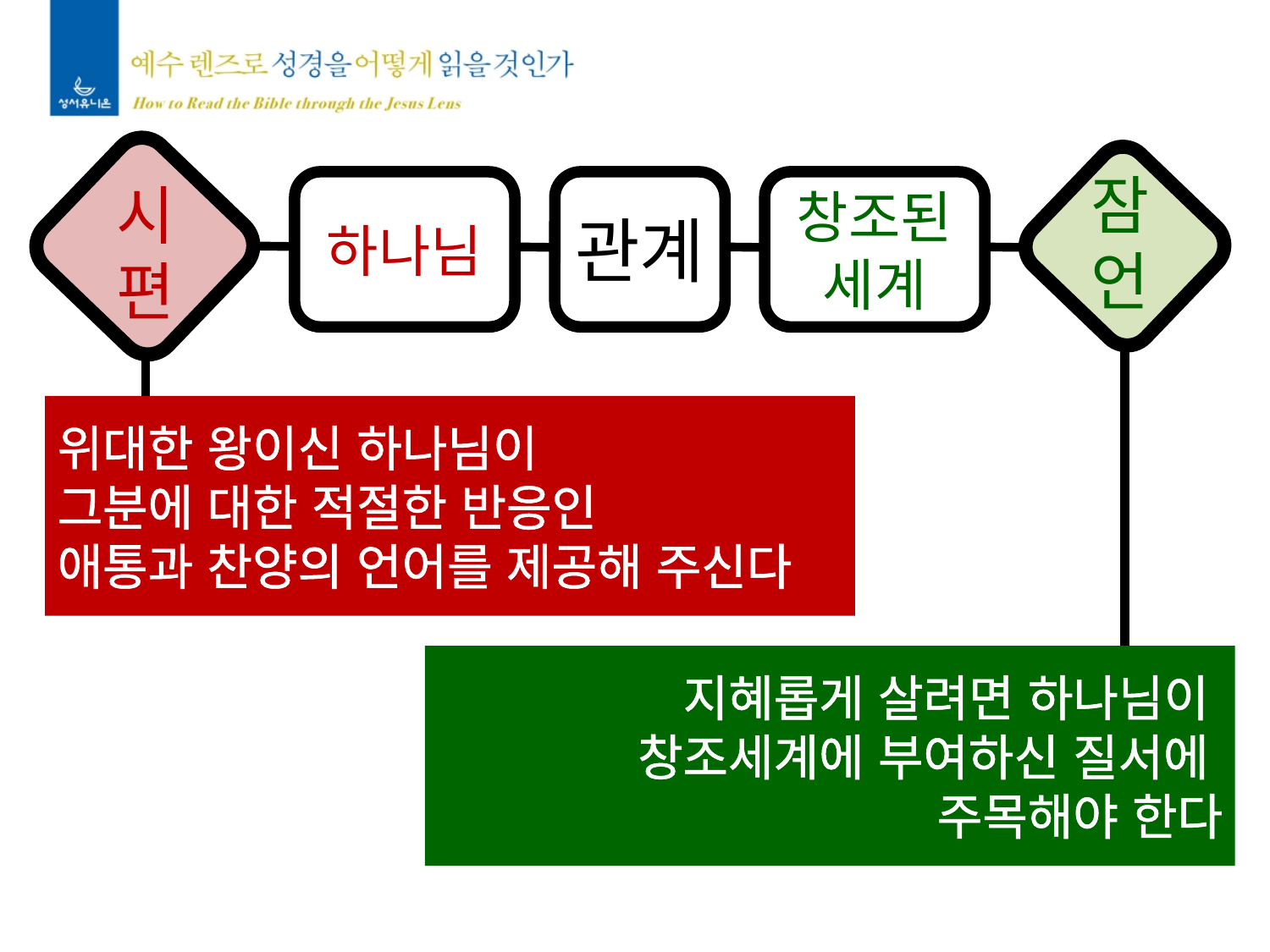

하나님
관계
창조된
세계
잠언
시편
위대한 왕이신 하나님이
그분에 대한 적절한 반응인
애통과 찬양의 언어를 제공해 주신다
지혜롭게 살려면 하나님이
창조세계에 부여하신 질서에
주목해야 한다